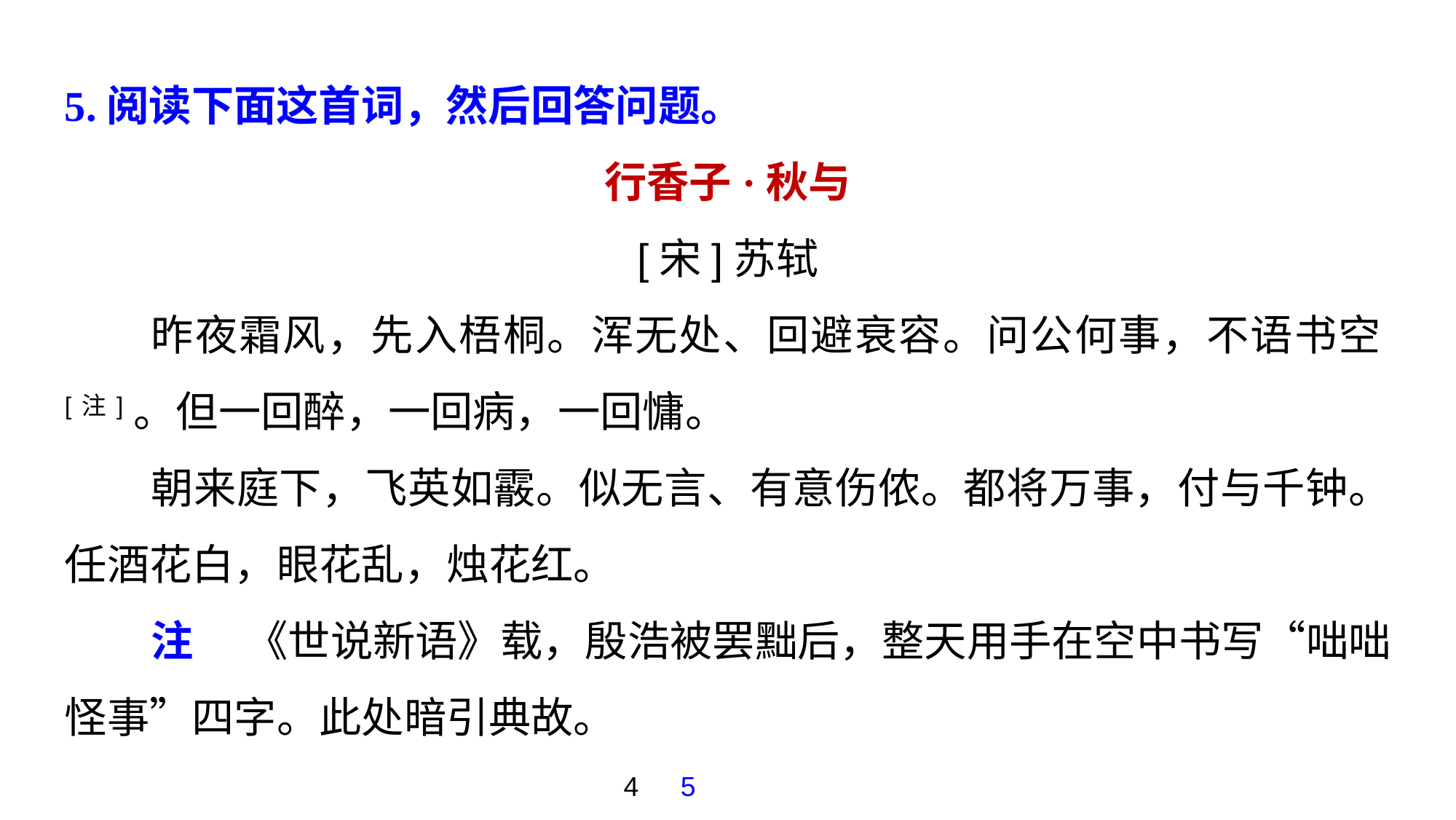

5.阅读下面这首词，然后回答问题。
行香子·秋与
[宋]苏轼
昨夜霜风，先入梧桐。浑无处、回避衰容。问公何事，不语书空[注]。但一回醉，一回病，一回慵。
朝来庭下，飞英如霰。似无言、有意伤侬。都将万事，付与千钟。任酒花白，眼花乱，烛花红。
注 　《世说新语》载，殷浩被罢黜后，整天用手在空中书写“咄咄怪事”四字。此处暗引典故。
4
5